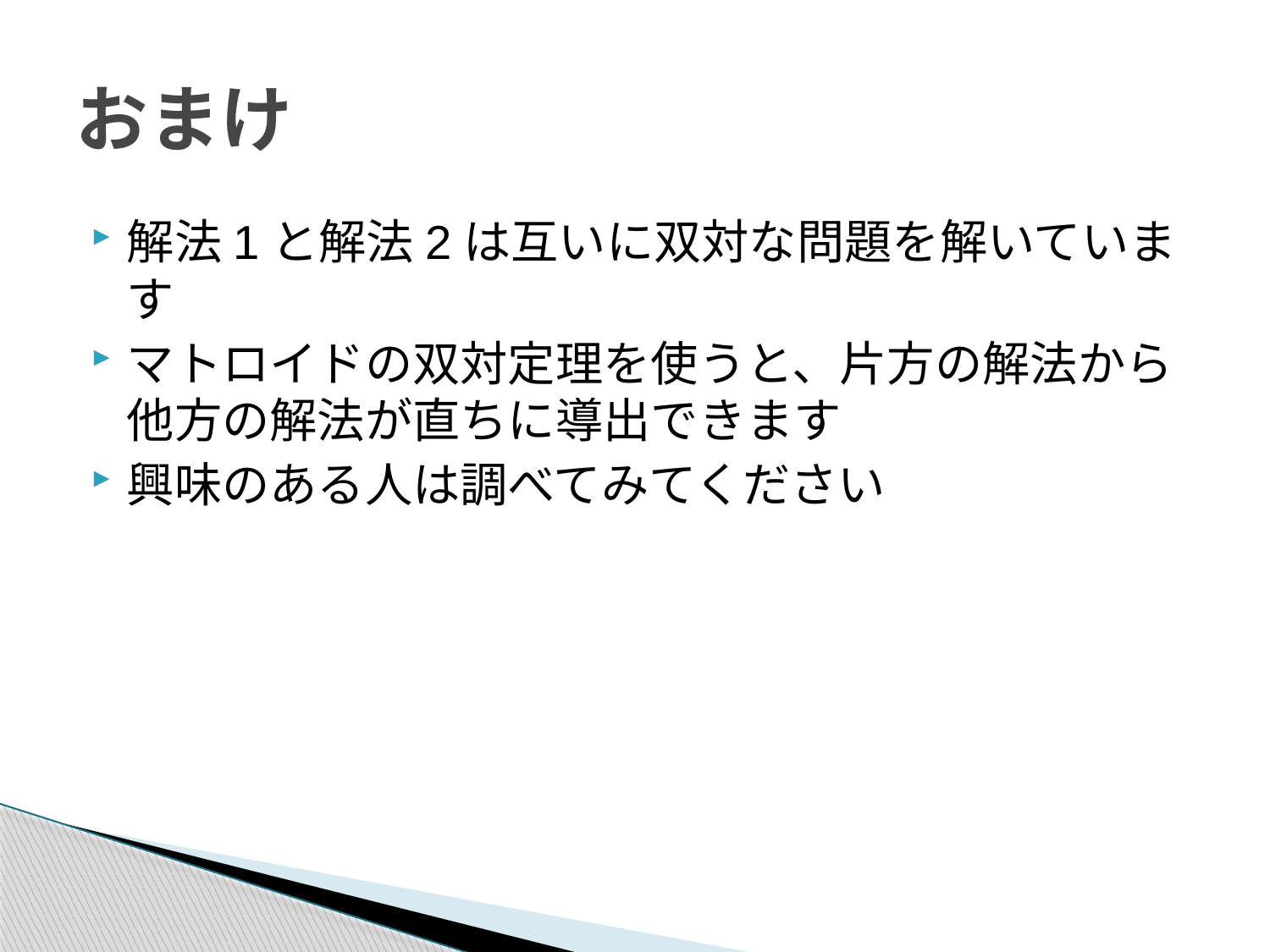

# おまけ
解法1と解法2は互いに双対な問題を解いています
マトロイドの双対定理を使うと、片方の解法から他方の解法が直ちに導出できます
興味のある人は調べてみてください